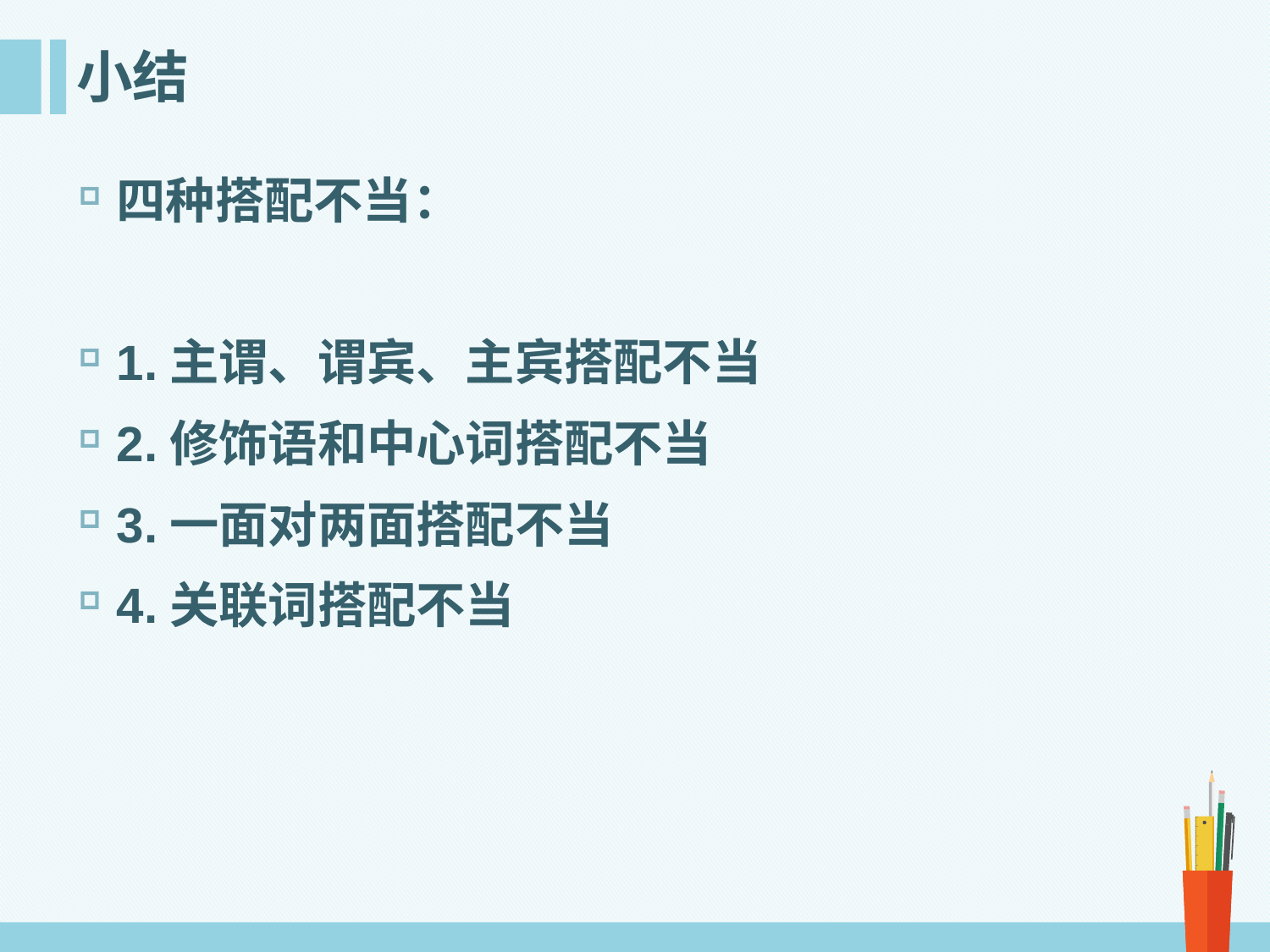

# 小结
四种搭配不当：

1.主谓、谓宾、主宾搭配不当
2.修饰语和中心词搭配不当
3.一面对两面搭配不当
4.关联词搭配不当